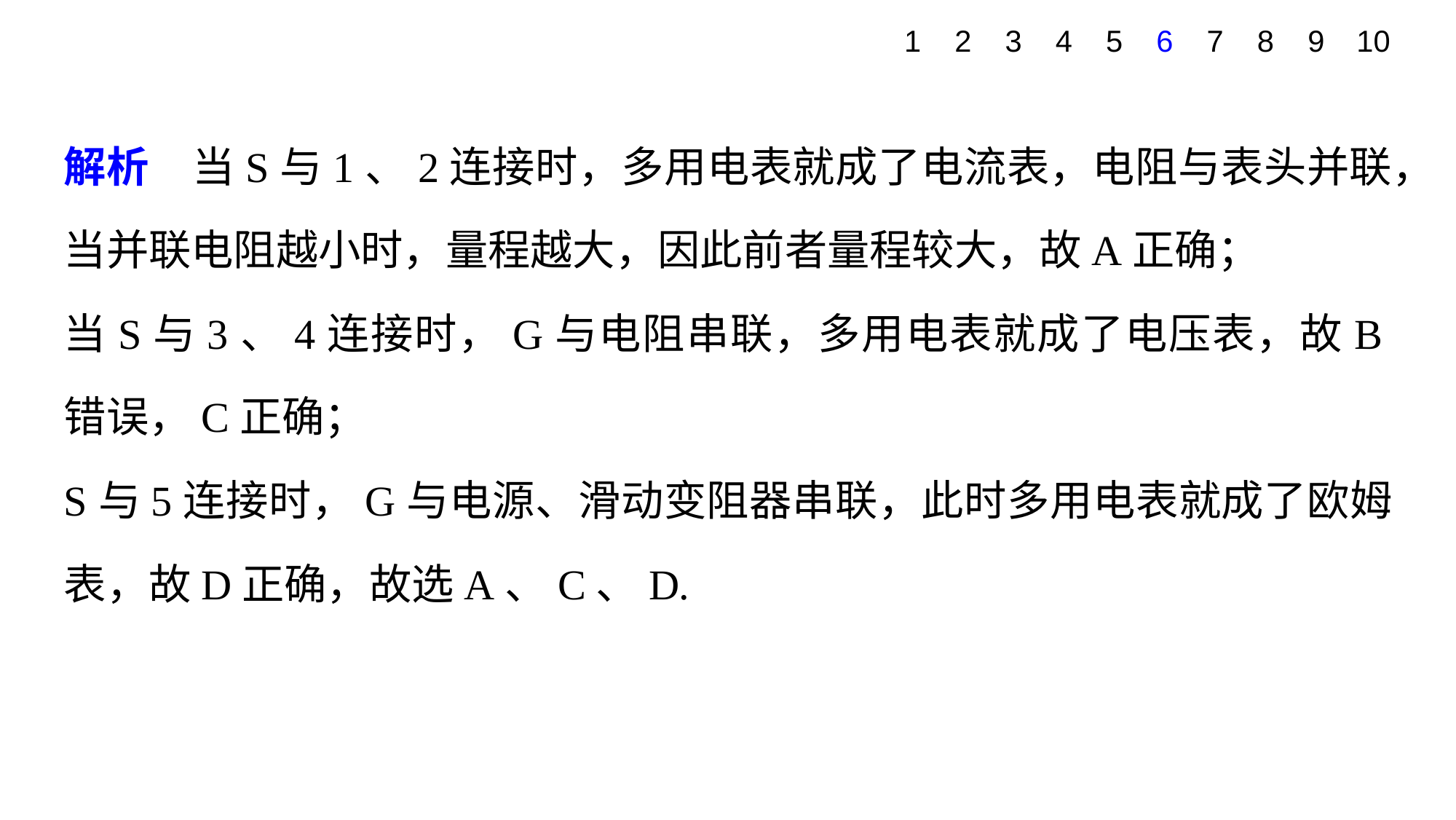

1
2
3
4
5
6
7
8
9
10
解析　当S与1、2连接时，多用电表就成了电流表，电阻与表头并联，当并联电阻越小时，量程越大，因此前者量程较大，故A正确；
当S与3、4连接时，G与电阻串联，多用电表就成了电压表，故B错误，C正确；
S与5连接时，G与电源、滑动变阻器串联，此时多用电表就成了欧姆表，故D正确，故选A、C、D.